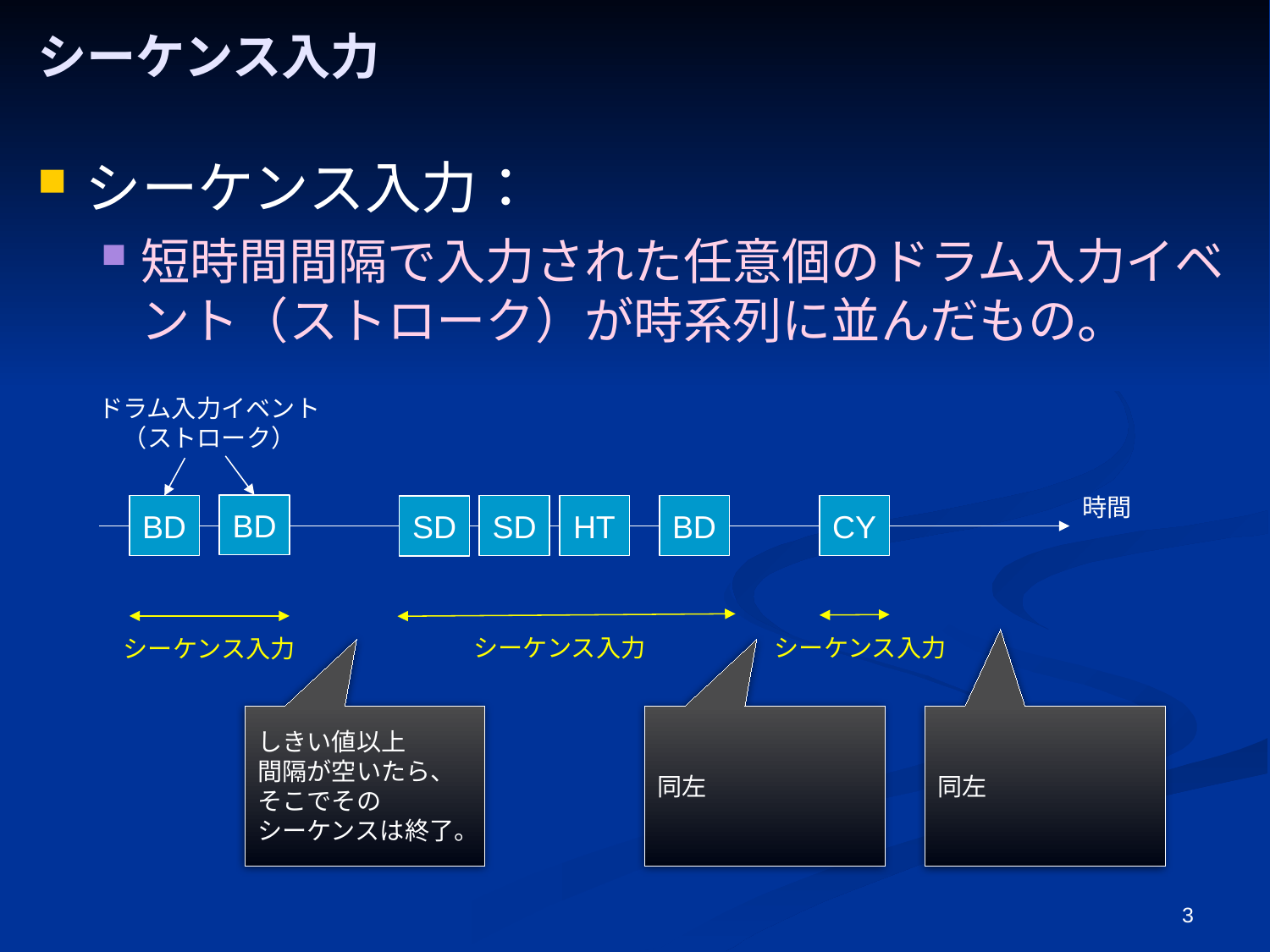

# シーケンス入力
シーケンス入力：
短時間間隔で入力された任意個のドラム入力イベント（ストローク）が時系列に並んだもの。

ドラム入力イベント
（ストローク）
時間
BD
BD
SD
HT
BD
CY
SD
シーケンス入力
シーケンス入力
シーケンス入力
しきい値以上
間隔が空いたら、
そこでその
シーケンスは終了。
同左
同左
3